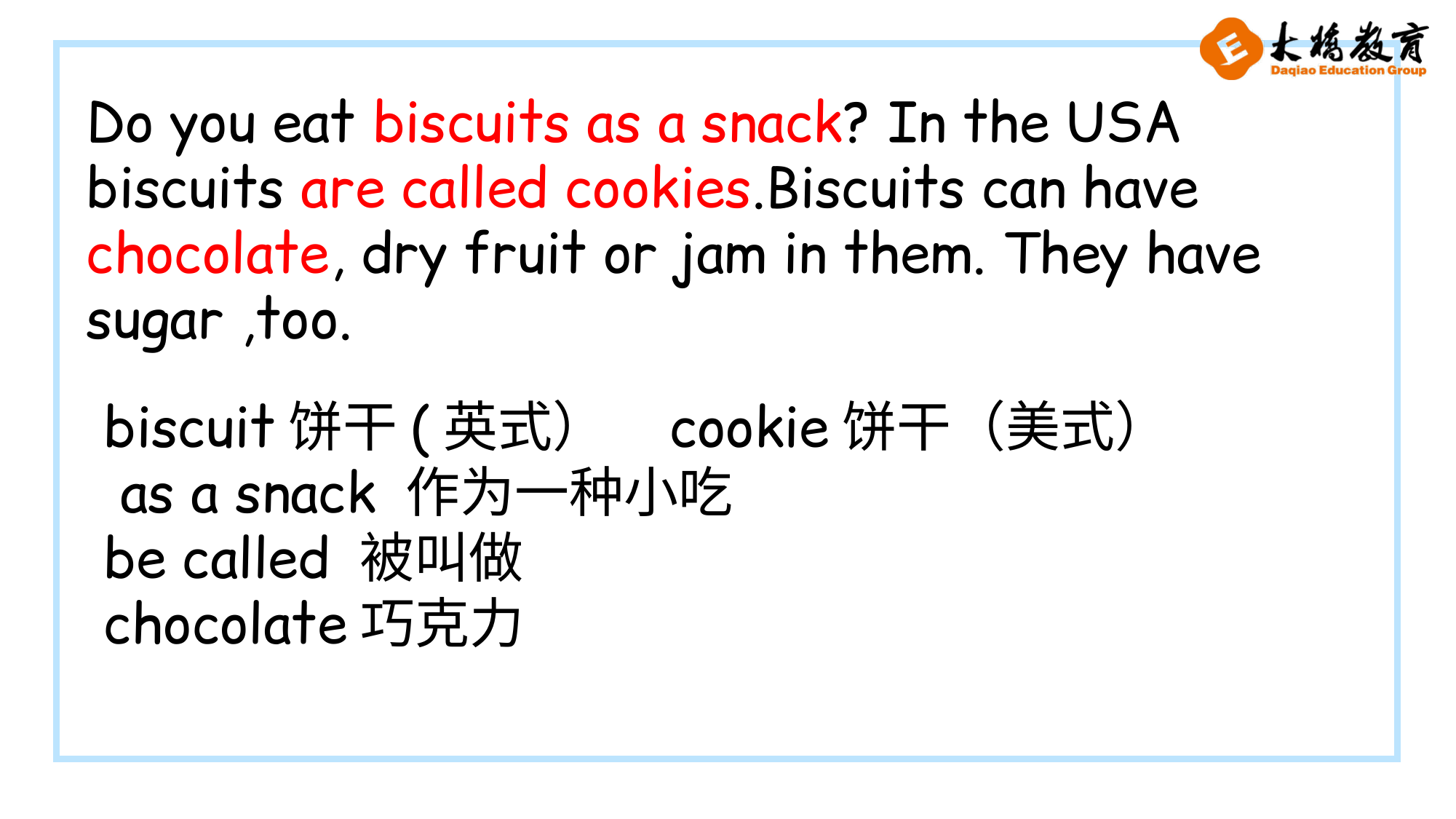

Do you eat biscuits as a snack? In the USA biscuits are called cookies.Biscuits can have chocolate, dry fruit or jam in them. They have sugar ,too.
biscuit饼干(英式）    cookie饼干（美式）
 as a snack 作为一种小吃
be called 被叫做
chocolate巧克力